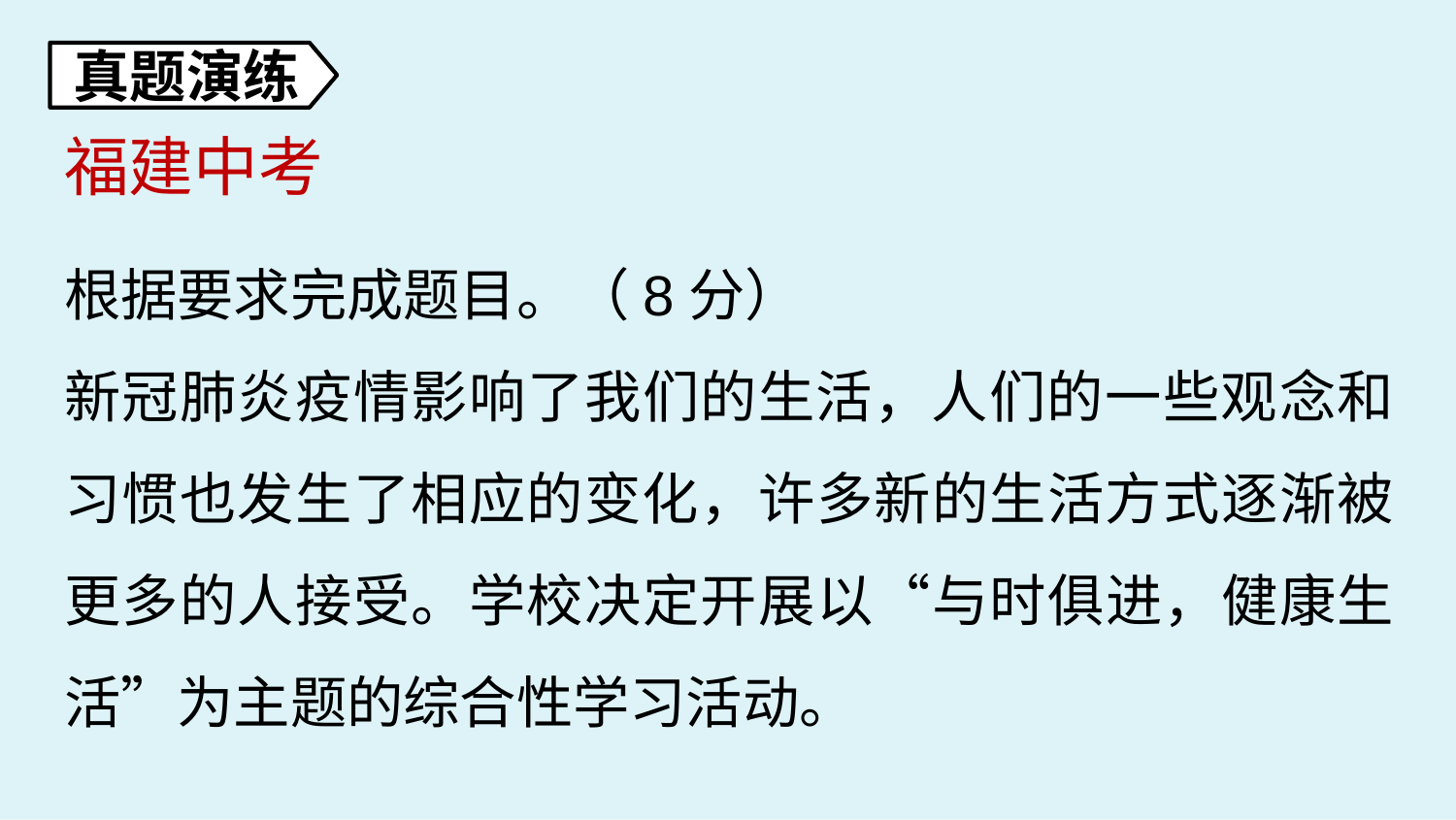

真题演练
福建中考
根据要求完成题目。（8分）
新冠肺炎疫情影响了我们的生活，人们的一些观念和习惯也发生了相应的变化，许多新的生活方式逐渐被更多的人接受。学校决定开展以“与时俱进，健康生活”为主题的综合性学习活动。